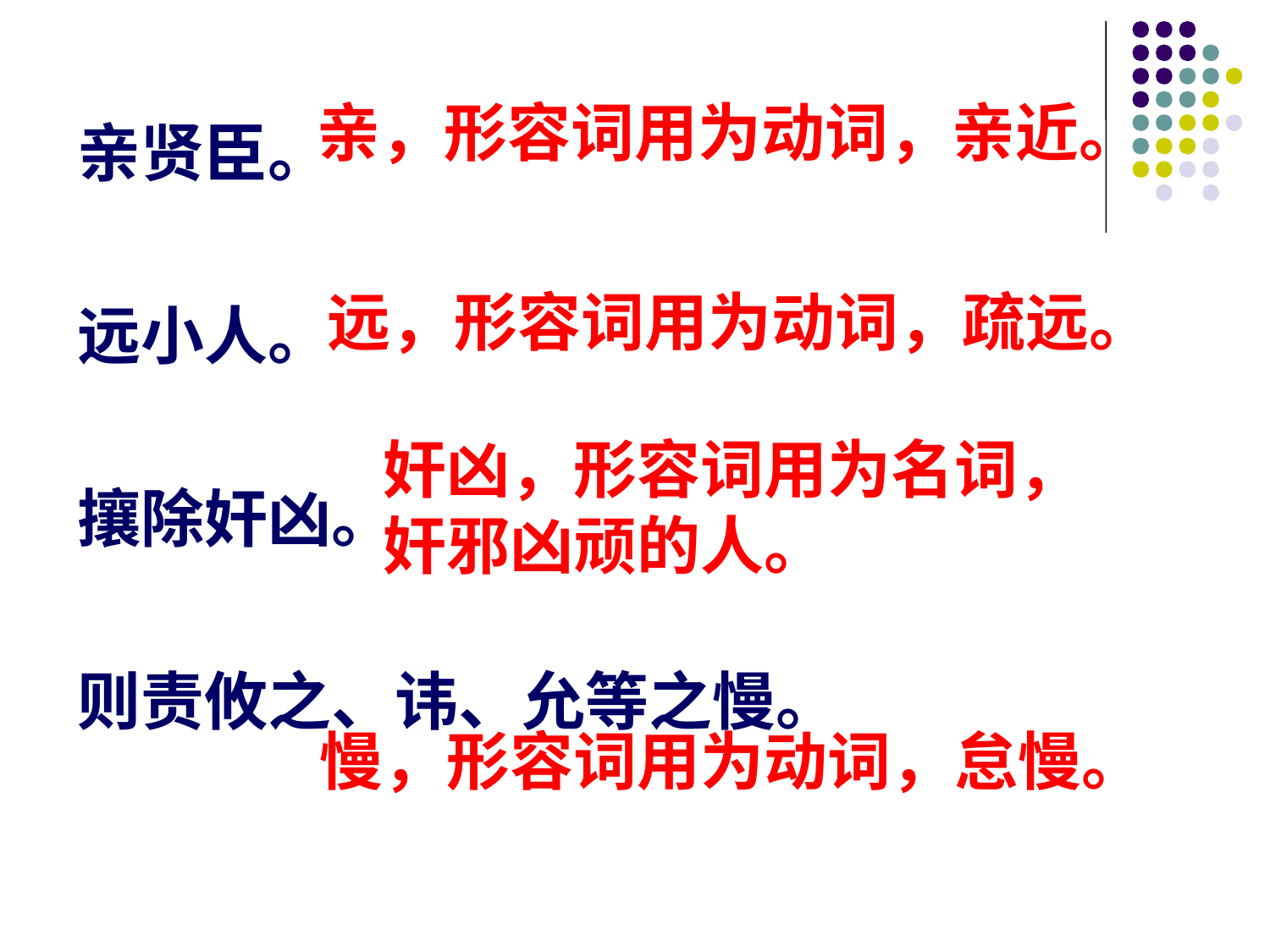

亲贤臣。
远小人。
攘除奸凶。
则责攸之、讳、允等之慢。
亲，形容词用为动词，亲近。
远，形容词用为动词，疏远。
奸凶，形容词用为名词，奸邪凶顽的人。
慢，形容词用为动词，怠慢。